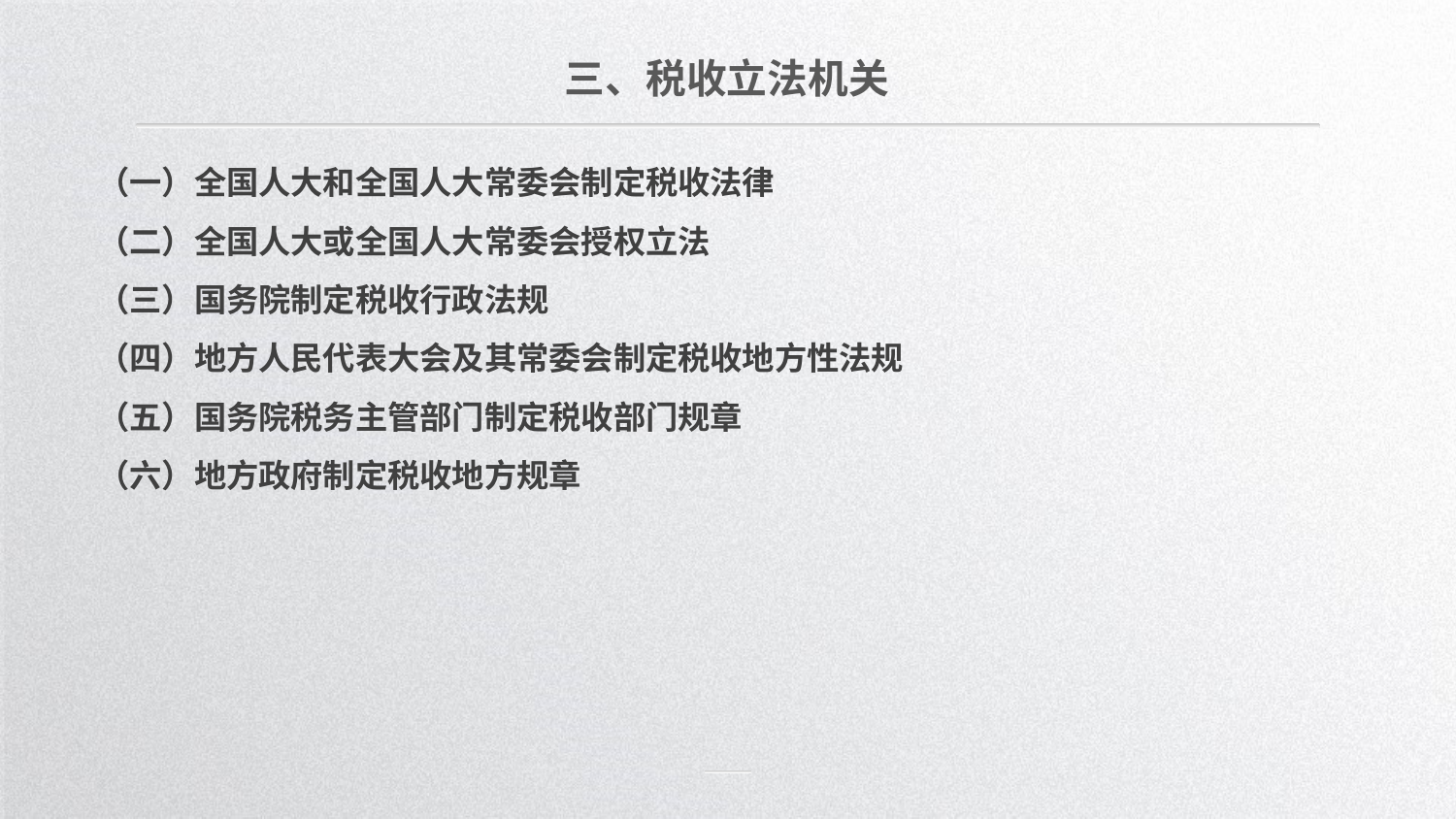

三、税收立法机关
（一）全国人大和全国人大常委会制定税收法律
（二）全国人大或全国人大常委会授权立法
（三）国务院制定税收行政法规
（四）地方人民代表大会及其常委会制定税收地方性法规
（五）国务院税务主管部门制定税收部门规章
（六）地方政府制定税收地方规章